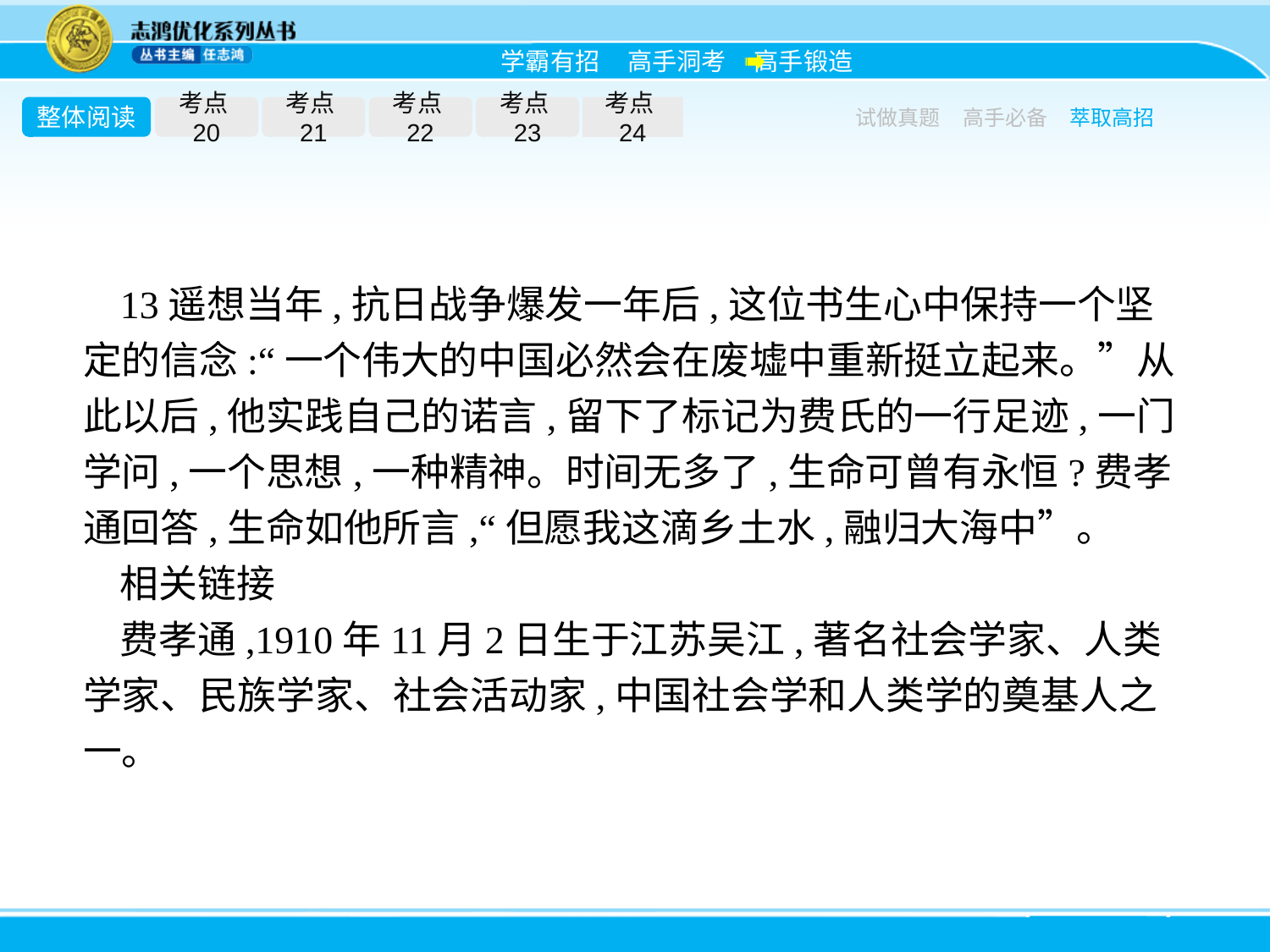

整体阅读
考点20
考点21
考点22
考点23
考点24
试做真题
高手必备
萃取高招
13遥想当年,抗日战争爆发一年后,这位书生心中保持一个坚定的信念:“一个伟大的中国必然会在废墟中重新挺立起来。”从此以后,他实践自己的诺言,留下了标记为费氏的一行足迹,一门学问,一个思想,一种精神。时间无多了,生命可曾有永恒?费孝通回答,生命如他所言,“但愿我这滴乡土水,融归大海中”。
相关链接
费孝通,1910年11月2日生于江苏吴江,著名社会学家、人类学家、民族学家、社会活动家,中国社会学和人类学的奠基人之一。